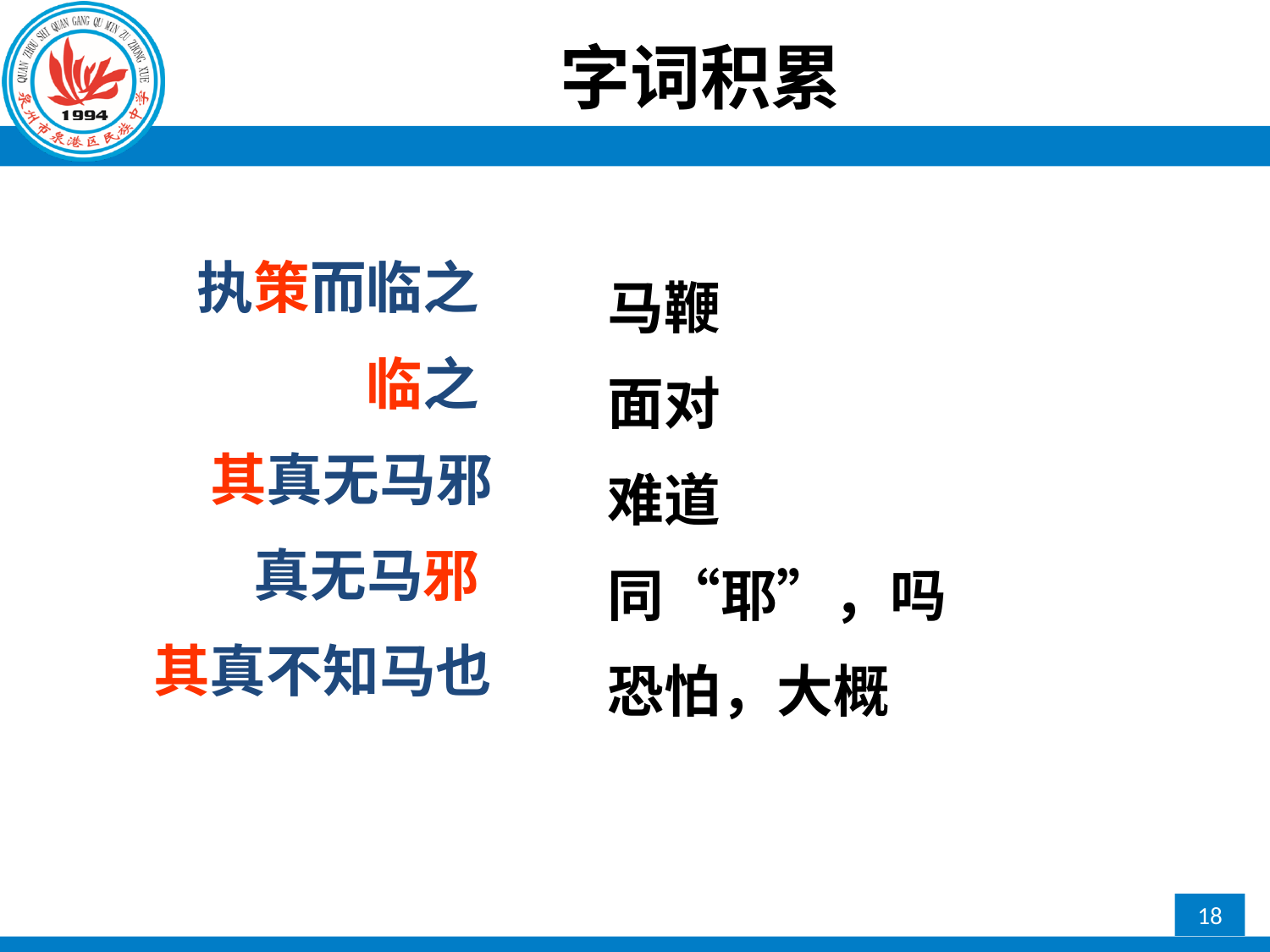

# 字词积累
执策而临之
临之
其真无马邪
真无马邪
其真不知马也
马鞭
面对
难道
同“耶”，吗
恐怕，大概